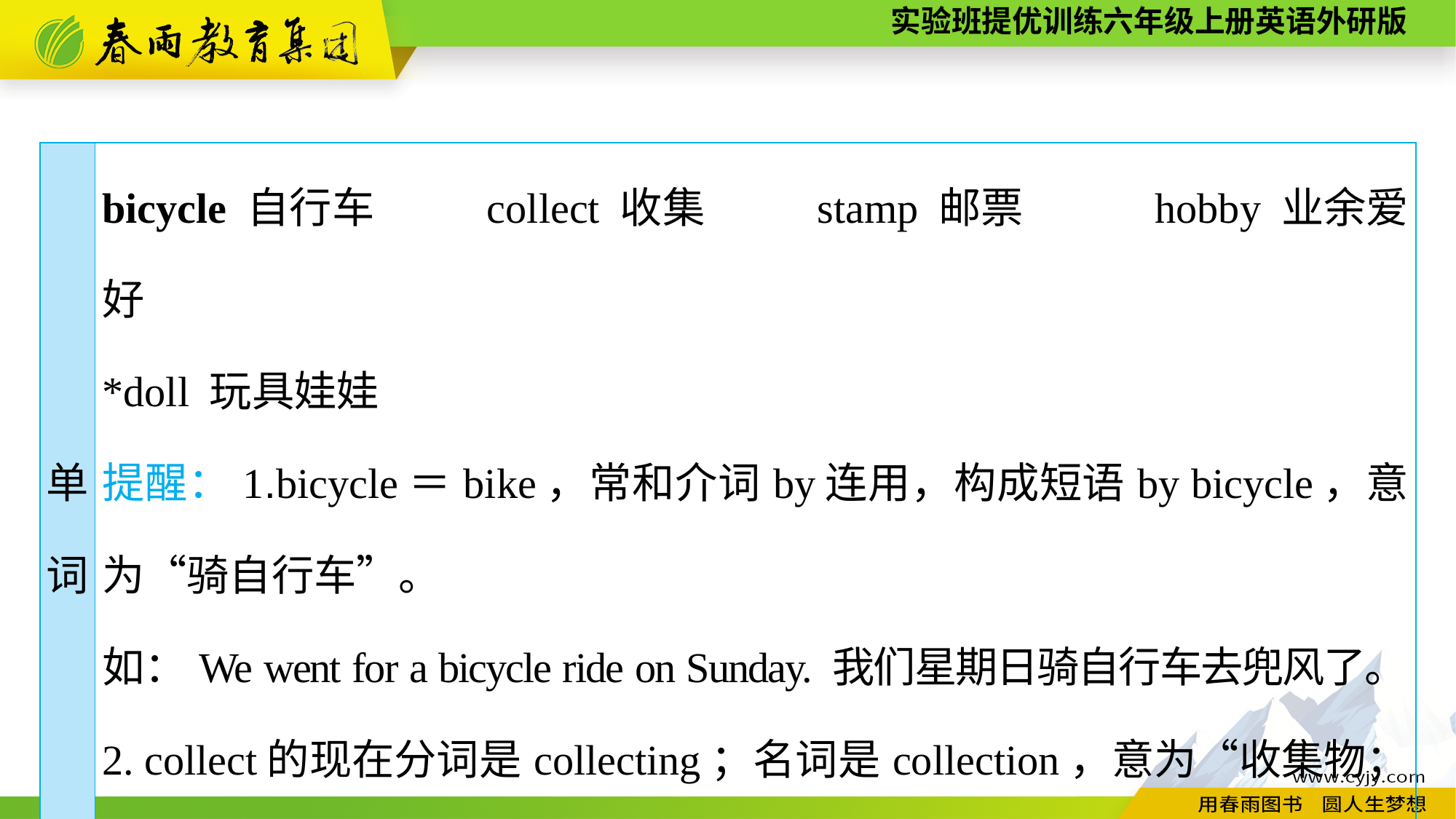

| 单 词 | bicycle 自行车　 collect 收集　 stamp 邮票　 hobby 业余爱好　　　 \*doll 玩具娃娃 提醒：1.bicycle＝bike，常和介词by连用，构成短语by bicycle，意为“骑自行车”。 如：We went for a bicycle ride on Sunday. 我们星期日骑自行车去兜风了。 2. collect的现在分词是collecting；名词是collection，意为“收集物；收藏品”；collector意为“收集者，收藏家”。 |
| --- | --- |